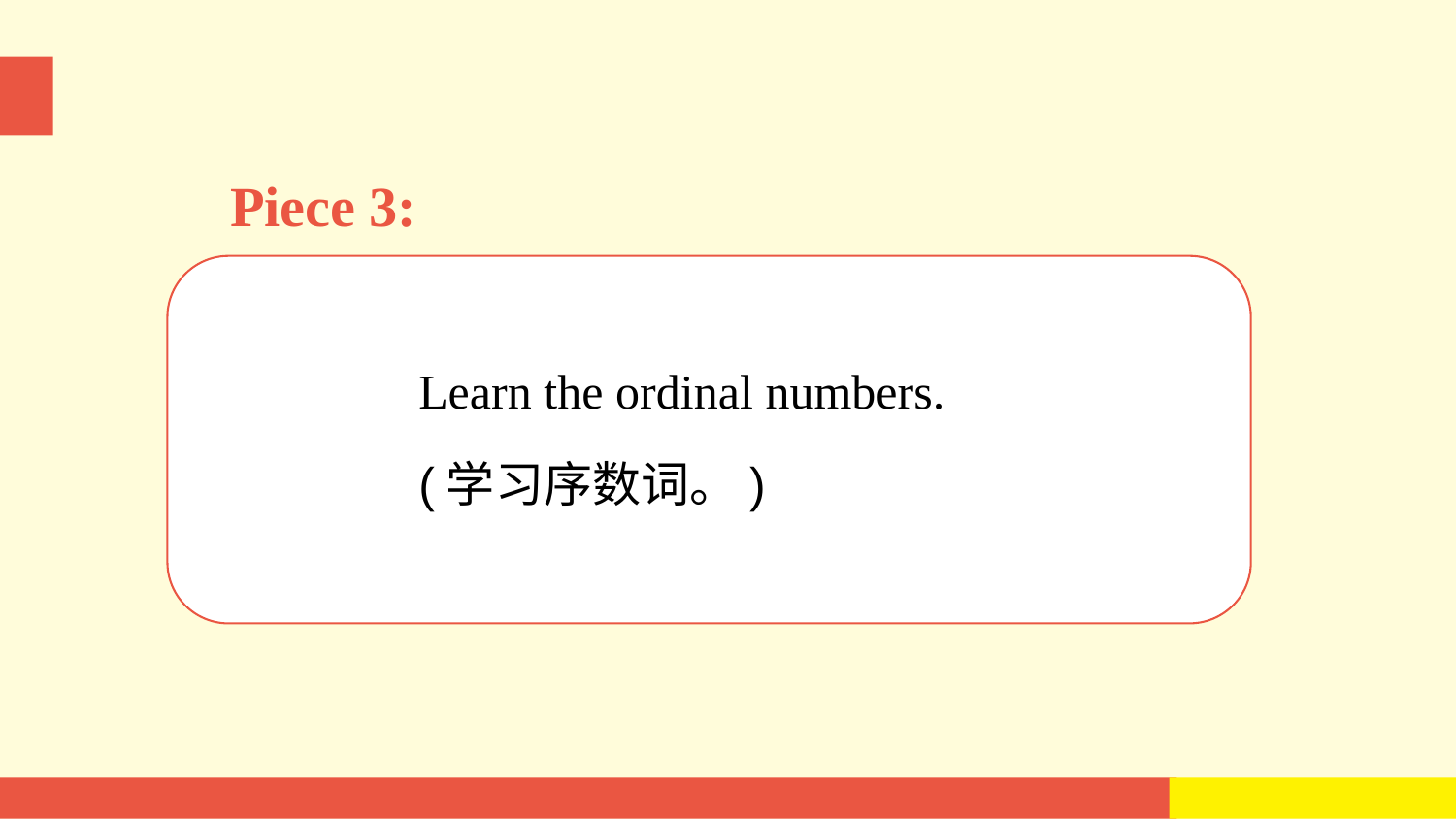

Piece 3:

Learn the ordinal numbers.
(学习序数词。)